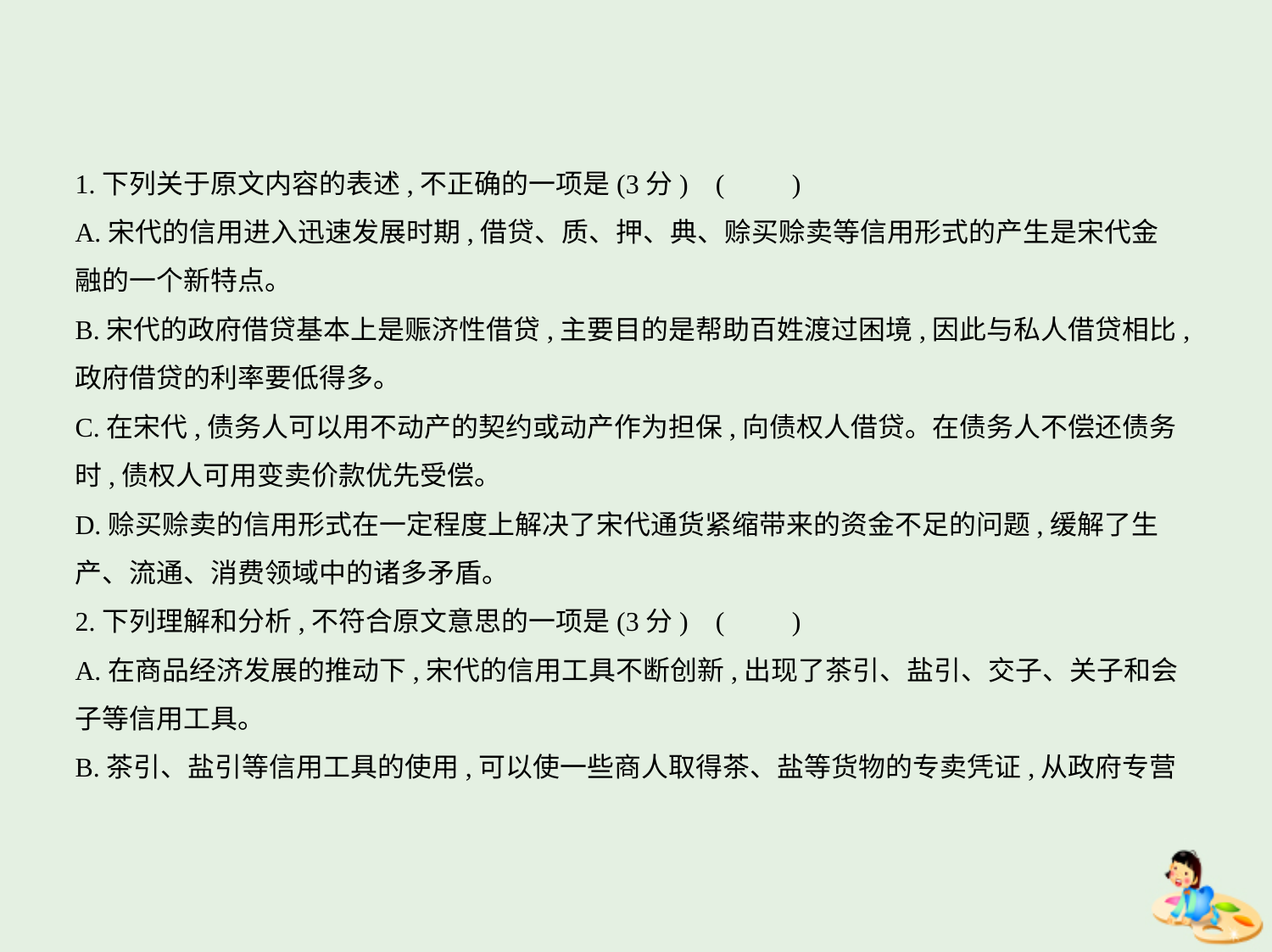

1.下列关于原文内容的表述,不正确的一项是(3分) (　　)
A.宋代的信用进入迅速发展时期,借贷、质、押、典、赊买赊卖等信用形式的产生是宋代金
融的一个新特点。
B.宋代的政府借贷基本上是赈济性借贷,主要目的是帮助百姓渡过困境,因此与私人借贷相比,
政府借贷的利率要低得多。
C.在宋代,债务人可以用不动产的契约或动产作为担保,向债权人借贷。在债务人不偿还债务
时,债权人可用变卖价款优先受偿。
D.赊买赊卖的信用形式在一定程度上解决了宋代通货紧缩带来的资金不足的问题,缓解了生
产、流通、消费领域中的诸多矛盾。
2.下列理解和分析,不符合原文意思的一项是(3分) (　　)
A.在商品经济发展的推动下,宋代的信用工具不断创新,出现了茶引、盐引、交子、关子和会
子等信用工具。
B.茶引、盐引等信用工具的使用,可以使一些商人取得茶、盐等货物的专卖凭证,从政府专营